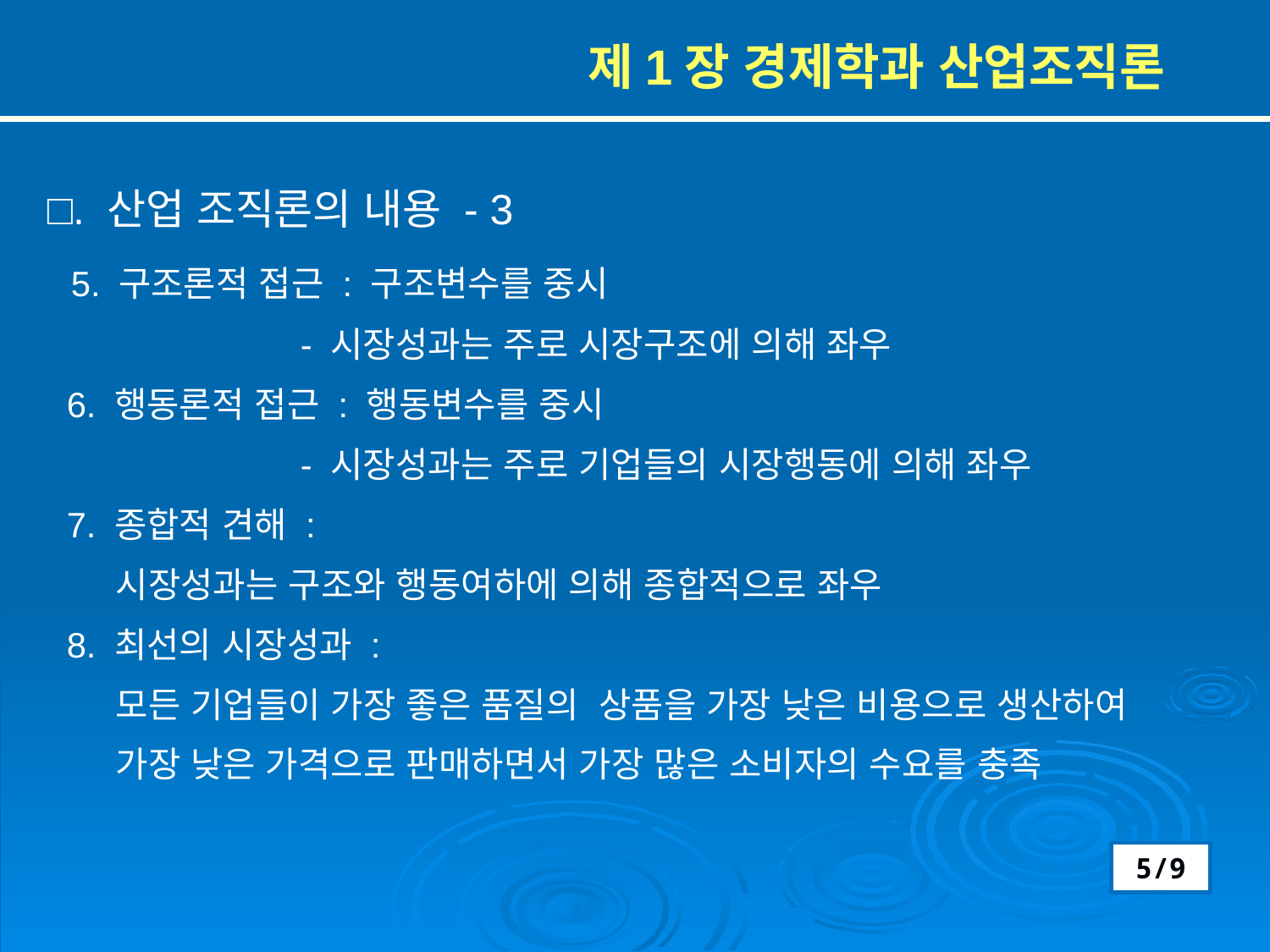

제1장 경제학과 산업조직론

□. 산업 조직론의 내용 - 3
  5. 구조론적 접근 : 구조변수를 중시
                          - 시장성과는 주로 시장구조에 의해 좌우
  6. 행동론적 접근 : 행동변수를 중시
                          - 시장성과는 주로 기업들의 시장행동에 의해 좌우
  7. 종합적 견해 :
      시장성과는 구조와 행동여하에 의해 종합적으로 좌우
  8. 최선의 시장성과 :
      모든 기업들이 가장 좋은 품질의  상품을 가장 낮은 비용으로 생산하여
      가장 낮은 가격으로 판매하면서 가장 많은 소비자의 수요를 충족
5/9